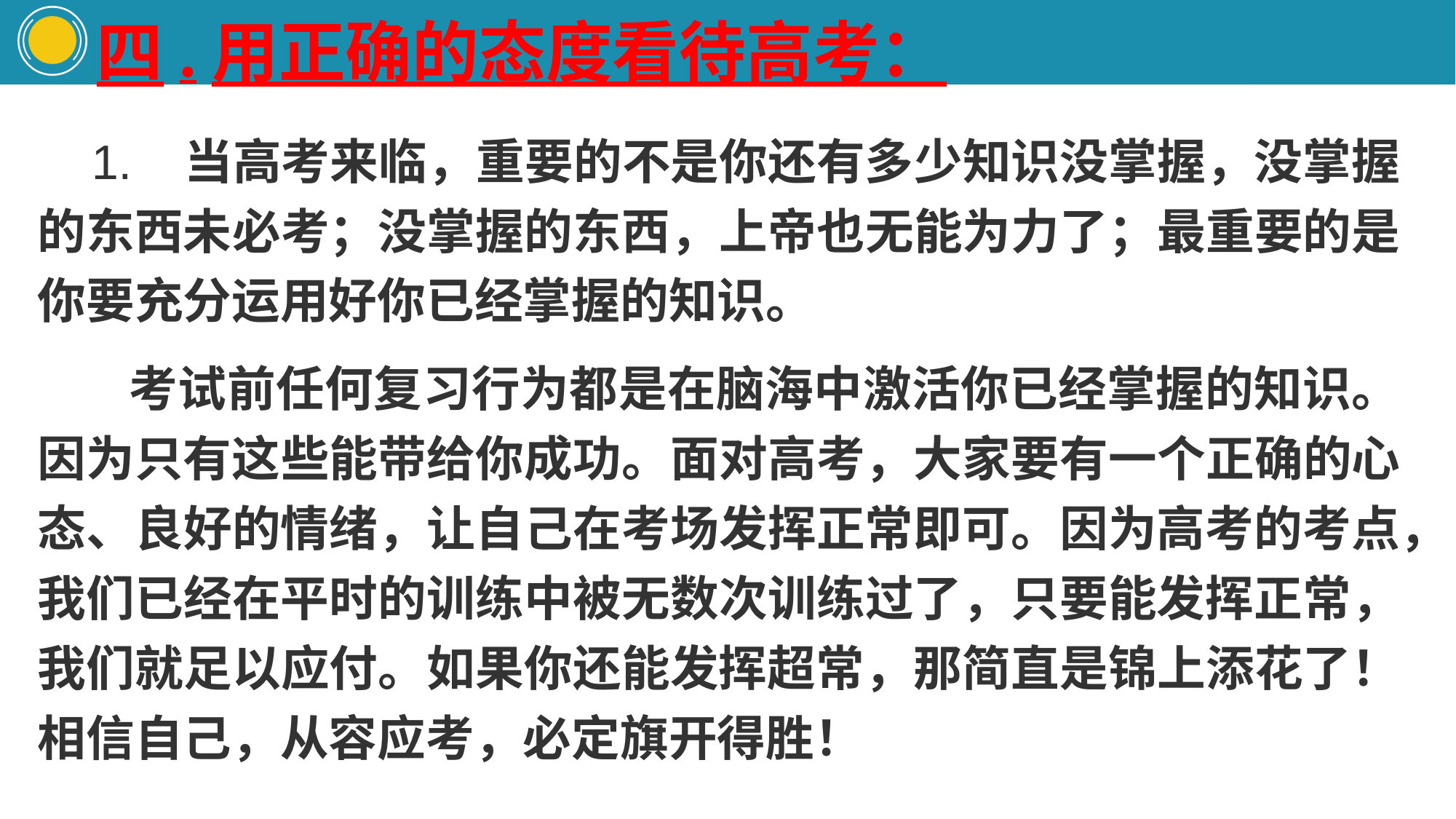

四.用正确的态度看待高考：
    1.   当高考来临，重要的不是你还有多少知识没掌握，没掌握的东西未必考；没掌握的东西，上帝也无能为力了；最重要的是你要充分运用好你已经掌握的知识。
       考试前任何复习行为都是在脑海中激活你已经掌握的知识。因为只有这些能带给你成功。面对高考，大家要有一个正确的心态、良好的情绪，让自己在考场发挥正常即可。因为高考的考点，我们已经在平时的训练中被无数次训练过了，只要能发挥正常，我们就足以应付。如果你还能发挥超常，那简直是锦上添花了！相信自己，从容应考，必定旗开得胜！